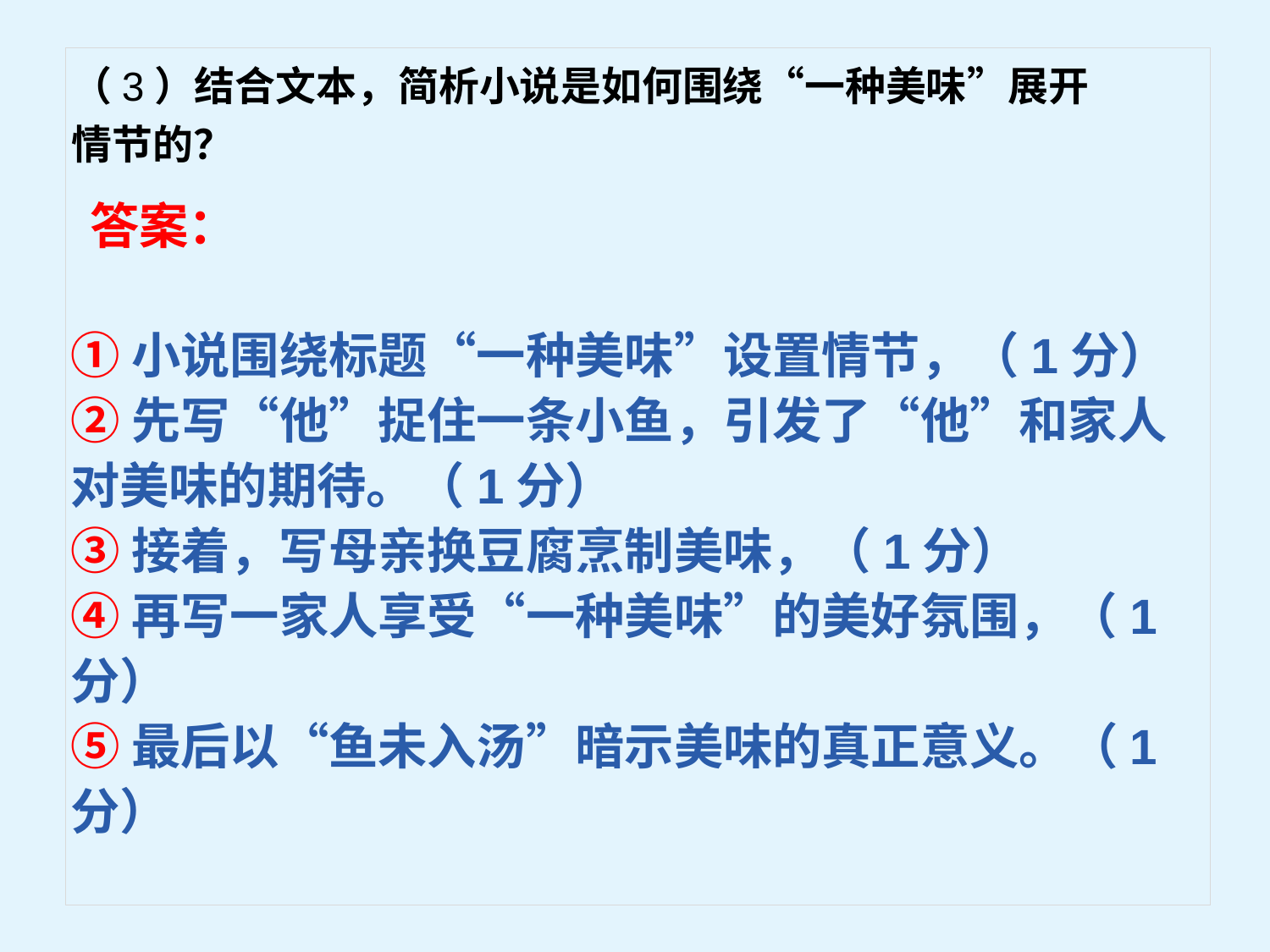

（3）结合文本，简析小说是如何围绕“一种美味”展开情节的？
答案：
①小说围绕标题“一种美味”设置情节，（1分）
②先写“他”捉住一条小鱼，引发了“他”和家人对美味的期待。（1分）
③接着，写母亲换豆腐烹制美味，（1分）
④再写一家人享受“一种美味”的美好氛围，（1分）
⑤最后以“鱼未入汤”暗示美味的真正意义。（1分）